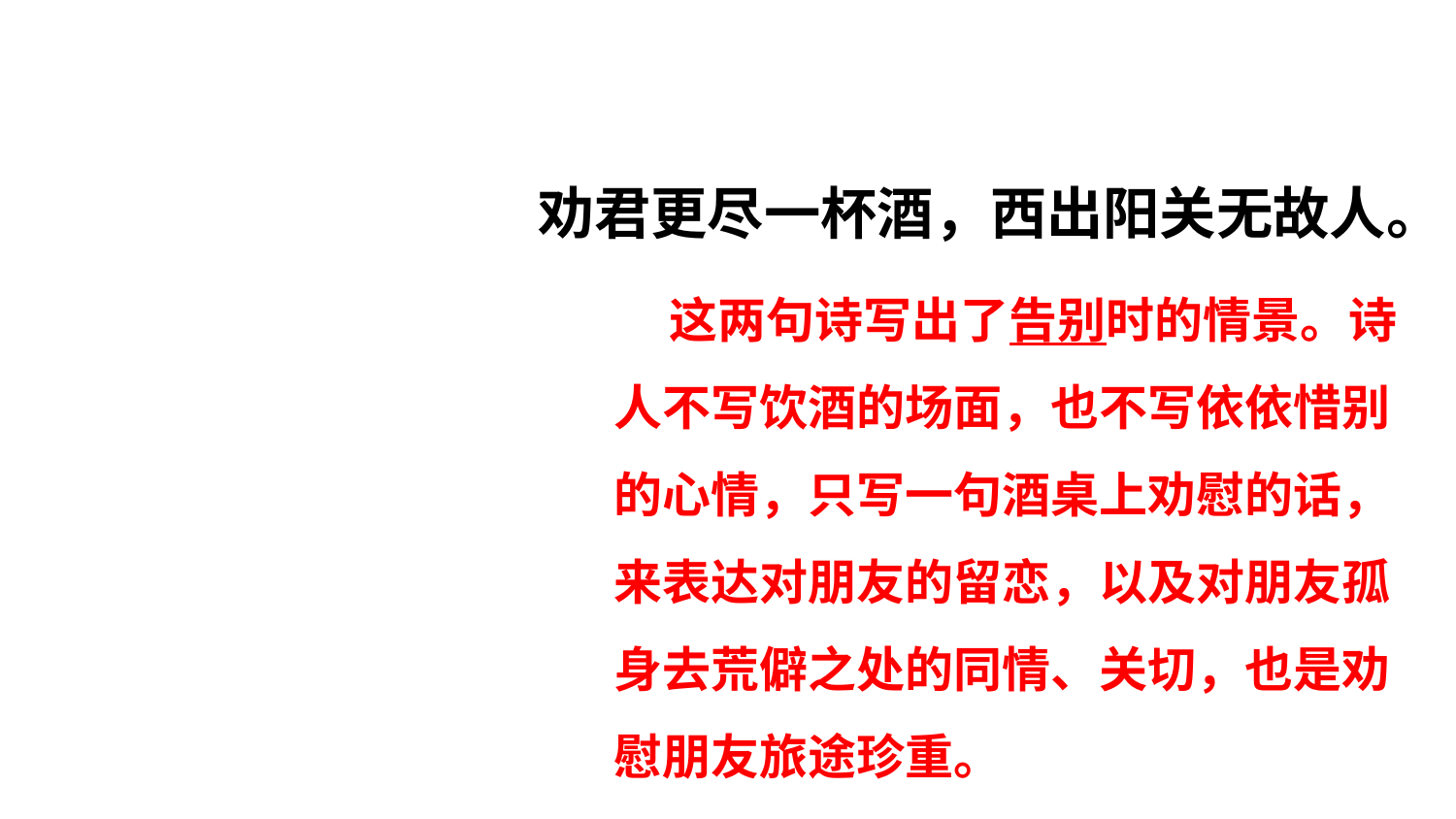

劝君更尽一杯酒，西出阳关无故人。
    这两句诗写出了告别时的情景。诗人不写饮酒的场面，也不写依依惜别的心情，只写一句酒桌上劝慰的话，来表达对朋友的留恋，以及对朋友孤身去荒僻之处的同情、关切，也是劝慰朋友旅途珍重。